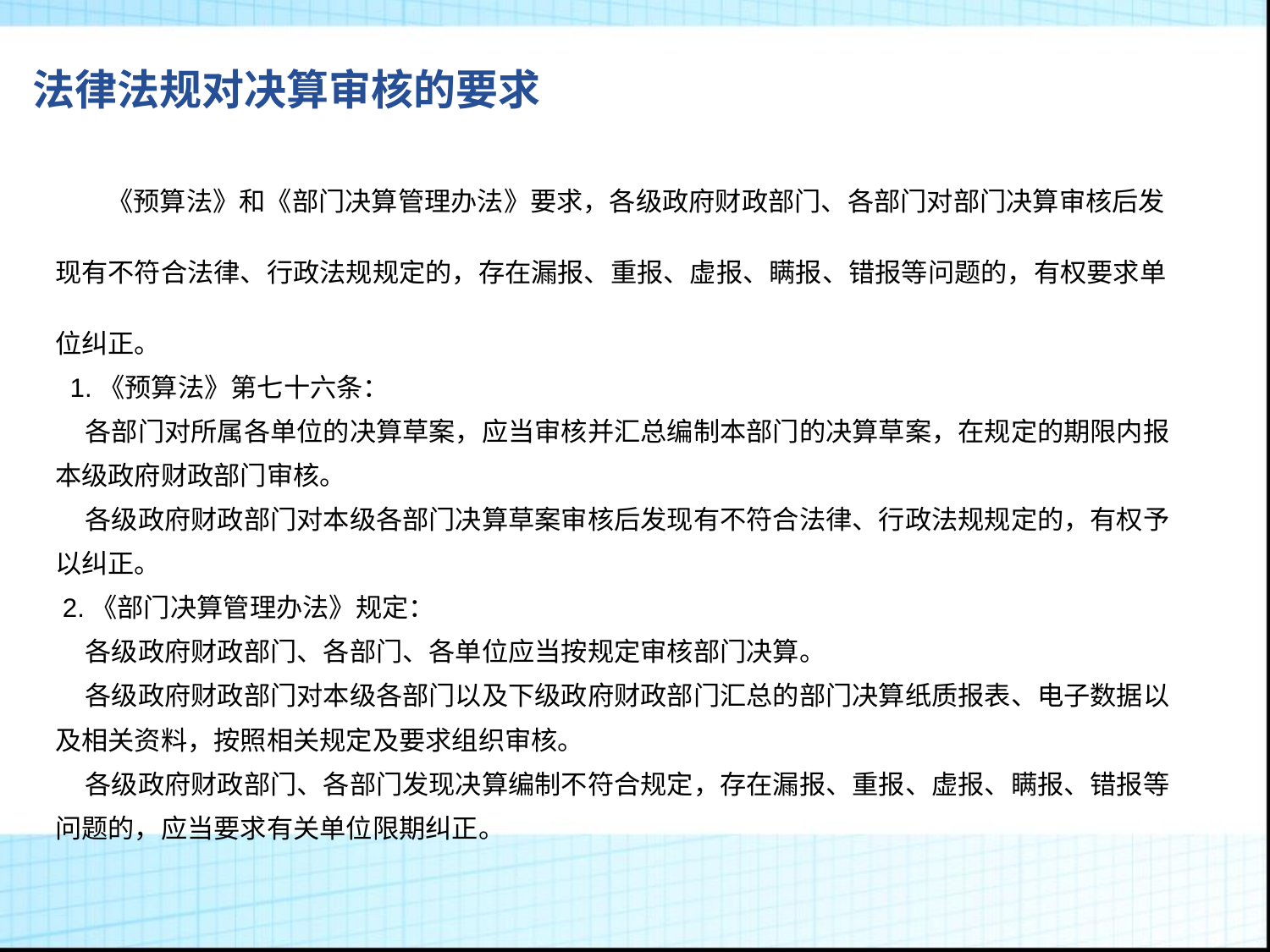

法律法规对决算审核的要求
        《预算法》和《部门决算管理办法》要求，各级政府财政部门、各部门对部门决算审核后发现有不符合法律、行政法规规定的，存在漏报、重报、虚报、瞒报、错报等问题的，有权要求单位纠正。
  1.《预算法》第七十六条：
    各部门对所属各单位的决算草案，应当审核并汇总编制本部门的决算草案，在规定的期限内报本级政府财政部门审核。
    各级政府财政部门对本级各部门决算草案审核后发现有不符合法律、行政法规规定的，有权予以纠正。
 2.《部门决算管理办法》规定：
    各级政府财政部门、各部门、各单位应当按规定审核部门决算。
    各级政府财政部门对本级各部门以及下级政府财政部门汇总的部门决算纸质报表、电子数据以及相关资料，按照相关规定及要求组织审核。
    各级政府财政部门、各部门发现决算编制不符合规定，存在漏报、重报、虚报、瞒报、错报等问题的，应当要求有关单位限期纠正。